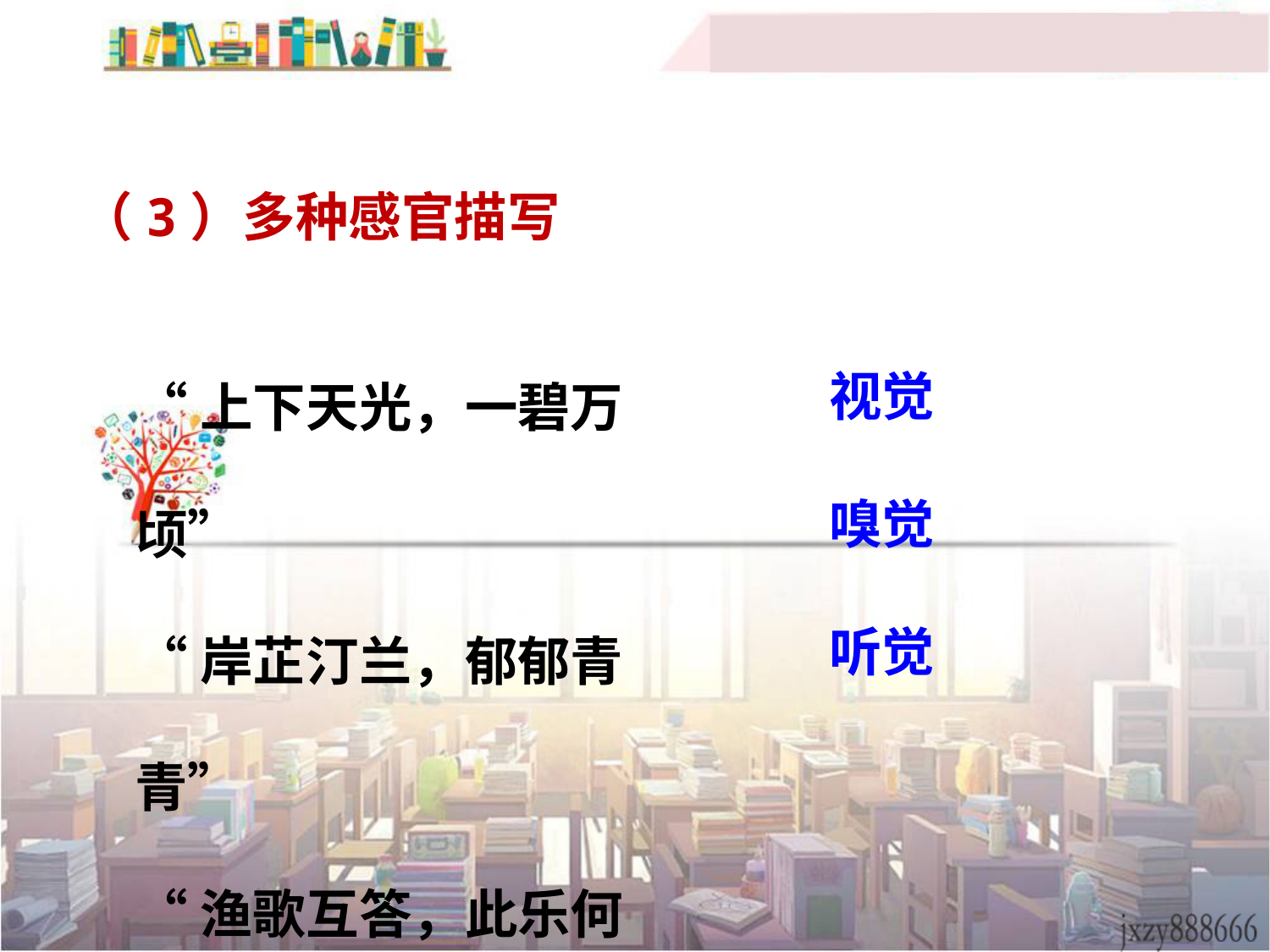

（3）多种感官描写
“上下天光，一碧万顷”
“岸芷汀兰，郁郁青青”
“渔歌互答，此乐何极”
视觉
嗅觉
听觉